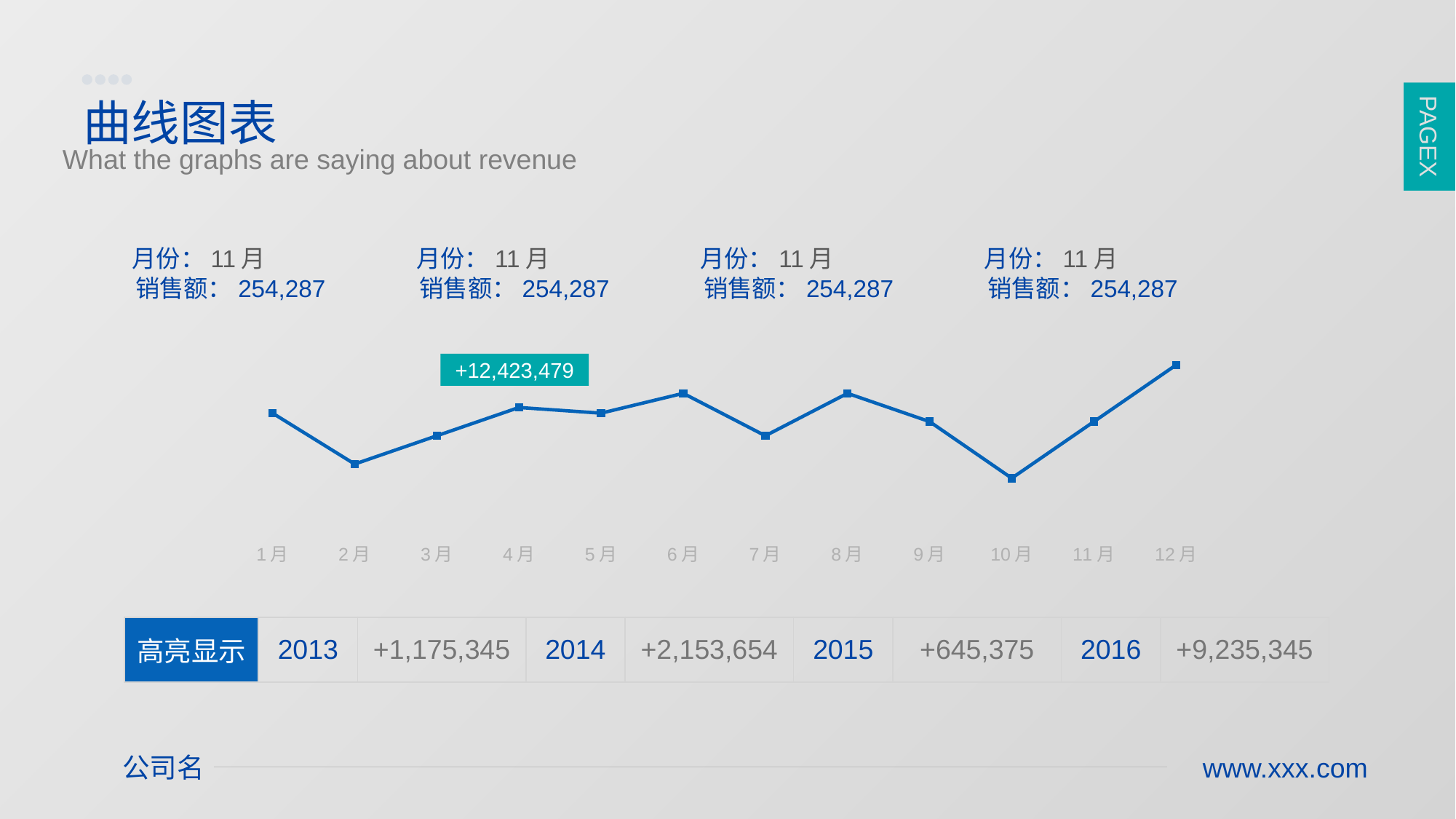

PAGE3
PAGEX
曲线图表
What the graphs are saying about revenue
月份：11月
月份：11月
月份：11月
月份：11月
销售额：254,287
销售额：254,287
销售额：254,287
销售额：254,287

### Chart

| Category | 系列 1 |
|---|---|
| 1月 | 4.3 |
| 2月 | 2.5 |
| 3月 | 3.5 |
| 4月 | 4.5 |
| 5月 | 4.3 |
| 6月 | 5.0 |
| 7月 | 3.5 |
| 8月 | 5.0 |
| 9月 | 4.0 |
| 10月 | 2.0 |
| 11月 | 4.0 |
| 12月 | 6.0 |
+12,423,479
| 高亮显示 | 2013 | +1,175,345 | 2014 | +2,153,654 | 2015 | +645,375 | 2016 | +9,235,345 |
| --- | --- | --- | --- | --- | --- | --- | --- | --- |